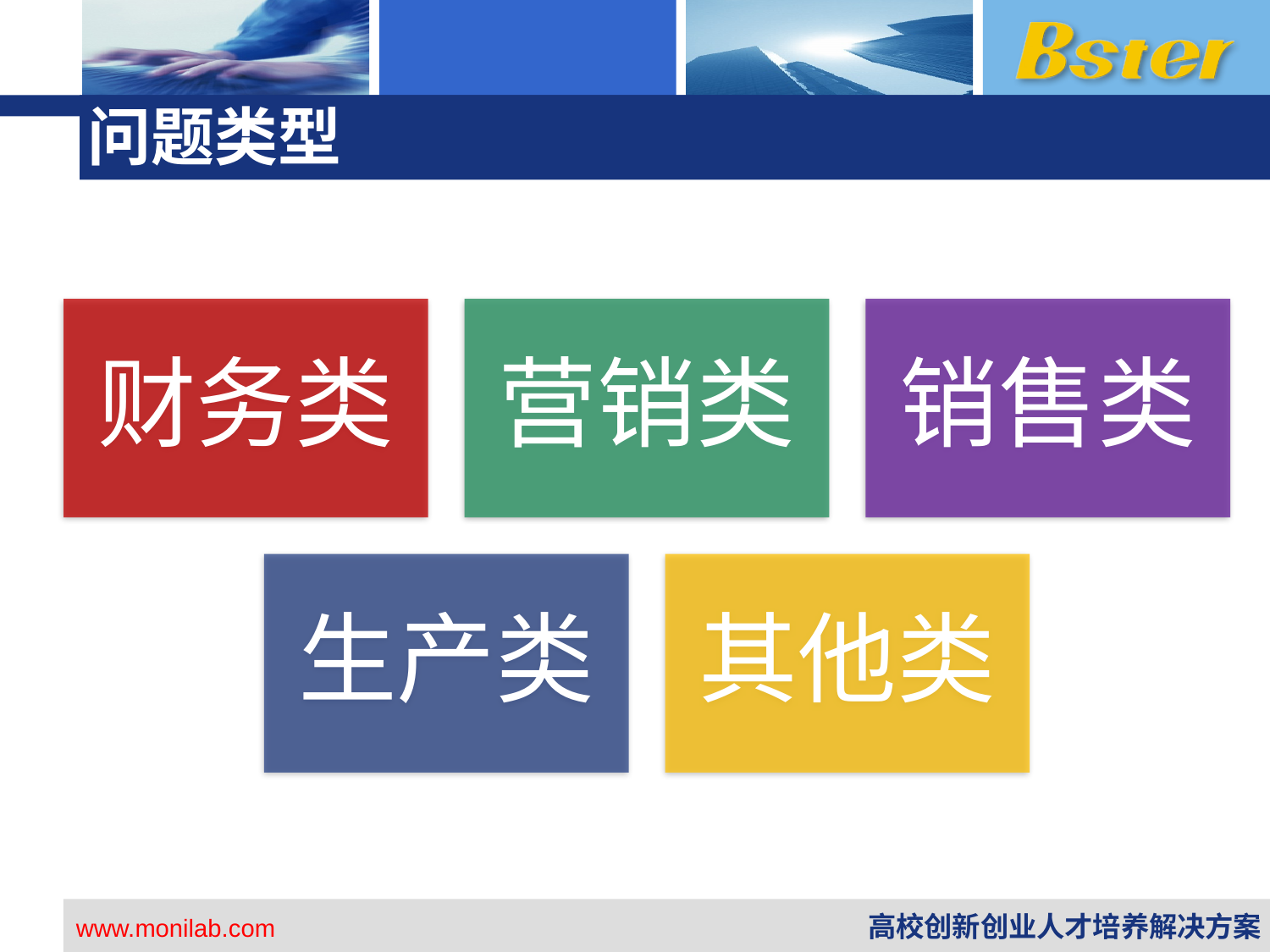

# 问题类型
财务类
营销类
销售类
生产类
其他类